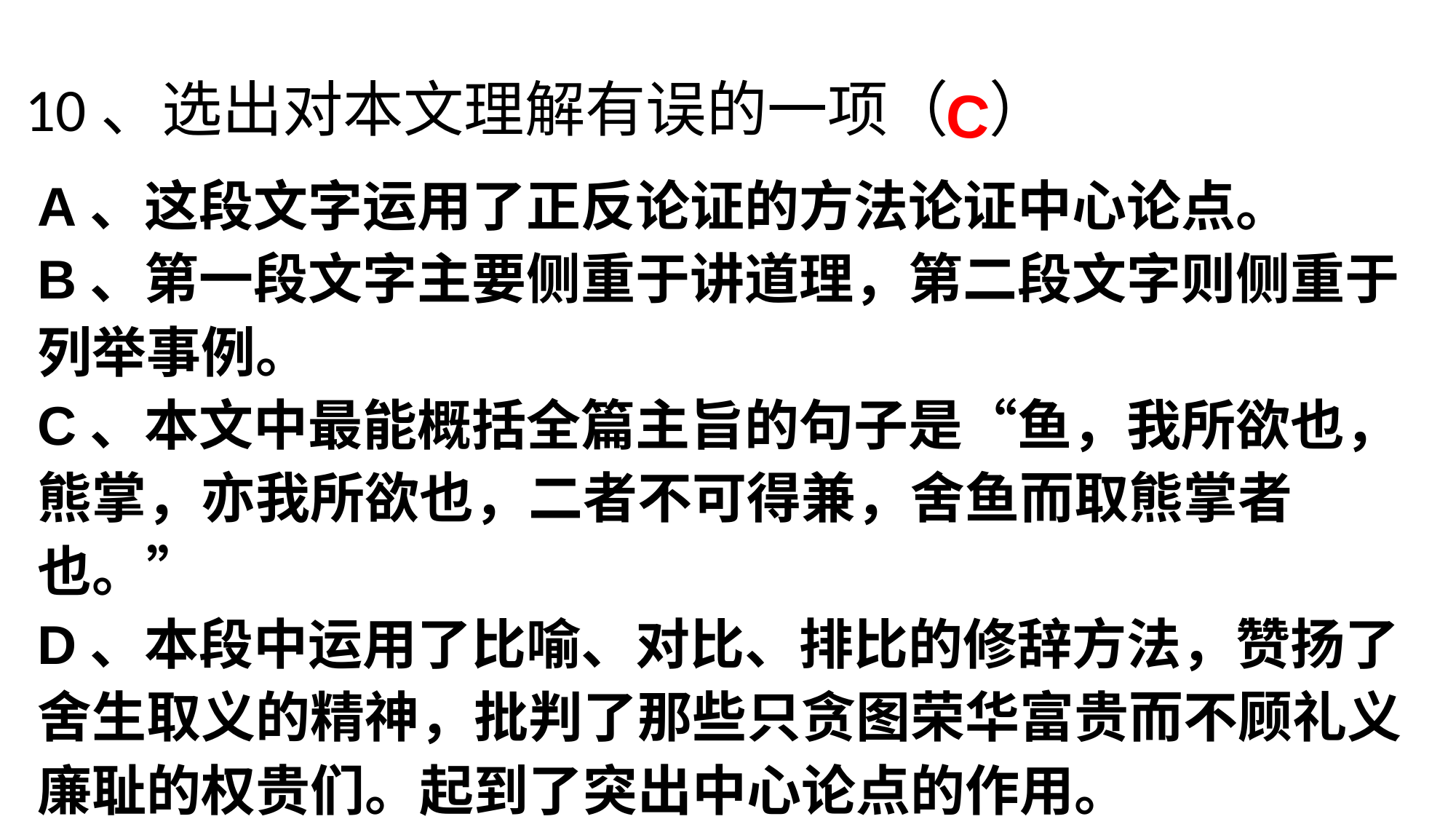

# 10、选出对本文理解有误的一项（   ）

  C
A、这段文字运用了正反论证的方法论证中心论点。
B、第一段文字主要侧重于讲道理，第二段文字则侧重于列举事例。
C、本文中最能概括全篇主旨的句子是“鱼，我所欲也，熊掌，亦我所欲也，二者不可得兼，舍鱼而取熊掌者也。”
D、本段中运用了比喻、对比、排比的修辞方法，赞扬了舍生取义的精神，批判了那些只贪图荣华富贵而不顾礼义廉耻的权贵们。起到了突出中心论点的作用。